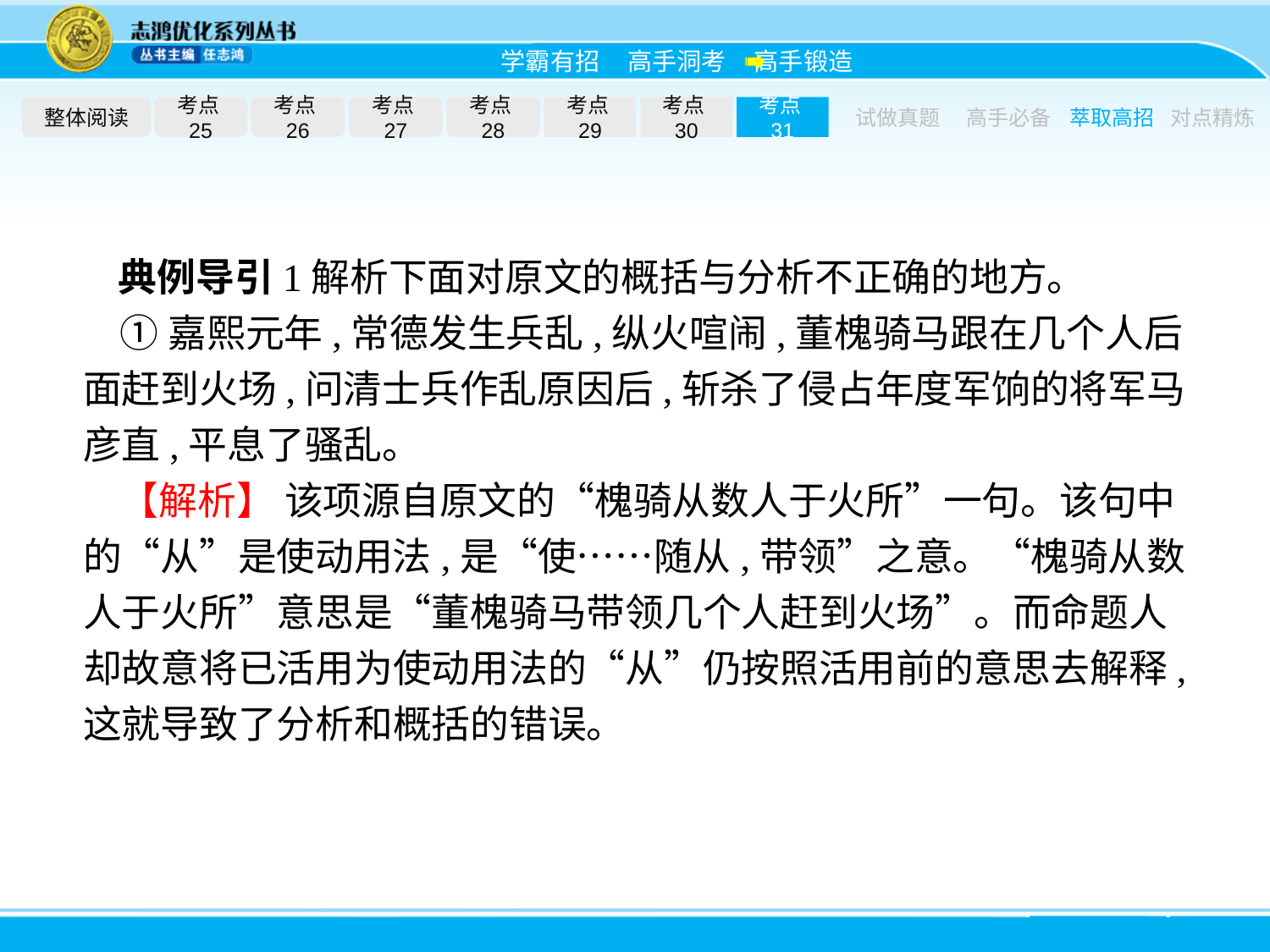

整体阅读
考点25
考点26
考点27
考点28
考点29
考点30
考点31
试做真题
高手必备
萃取高招
对点精炼
典例导引1解析下面对原文的概括与分析不正确的地方。
①嘉熙元年,常德发生兵乱,纵火喧闹,董槐骑马跟在几个人后面赶到火场,问清士兵作乱原因后,斩杀了侵占年度军饷的将军马彦直,平息了骚乱。
【解析】 该项源自原文的“槐骑从数人于火所”一句。该句中的“从”是使动用法,是“使……随从,带领”之意。“槐骑从数人于火所”意思是“董槐骑马带领几个人赶到火场”。而命题人却故意将已活用为使动用法的“从”仍按照活用前的意思去解释,这就导致了分析和概括的错误。